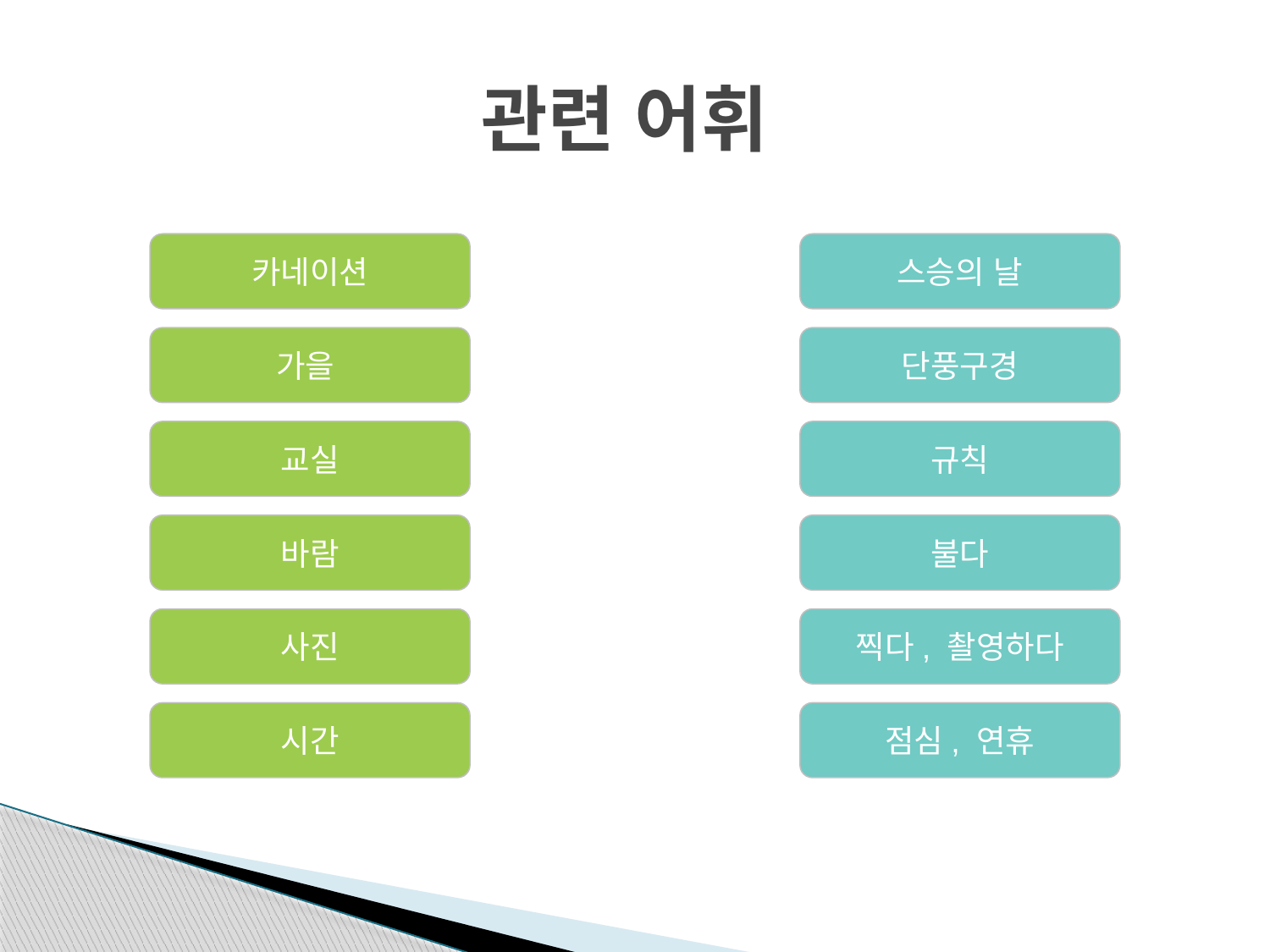

# 관련 어휘

카네이션
스승의 날
가을
단풍구경
교실
규칙
바람
불다
사진
찍다, 촬영하다
시간
점심, 연휴